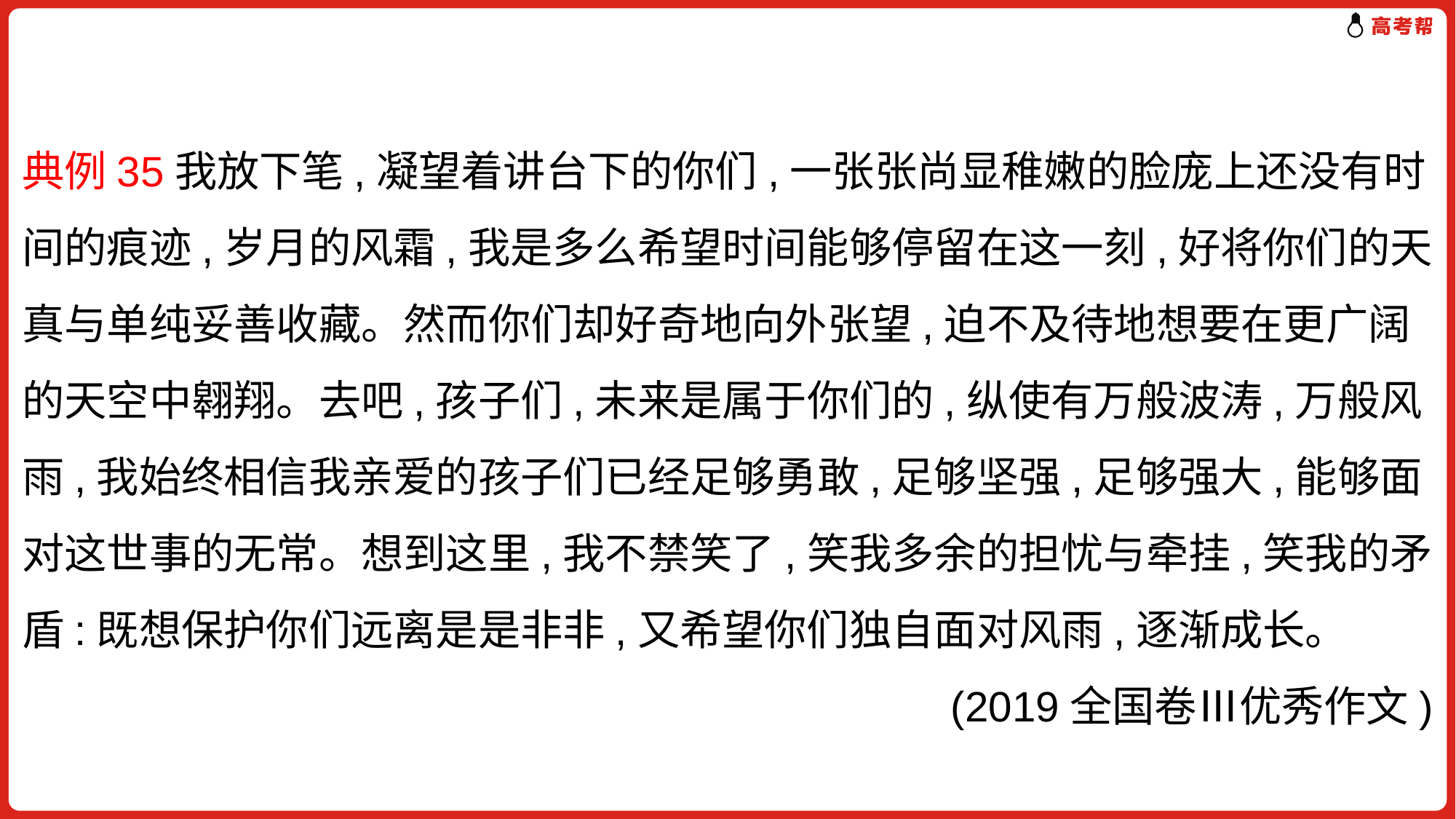

典例35我放下笔,凝望着讲台下的你们,一张张尚显稚嫩的脸庞上还没有时间的痕迹,岁月的风霜,我是多么希望时间能够停留在这一刻,好将你们的天真与单纯妥善收藏。然而你们却好奇地向外张望,迫不及待地想要在更广阔的天空中翱翔。去吧,孩子们,未来是属于你们的,纵使有万般波涛,万般风雨,我始终相信我亲爱的孩子们已经足够勇敢,足够坚强,足够强大,能够面对这世事的无常。想到这里,我不禁笑了,笑我多余的担忧与牵挂,笑我的矛盾:既想保护你们远离是是非非,又希望你们独自面对风雨,逐渐成长。
(2019全国卷Ⅲ优秀作文)